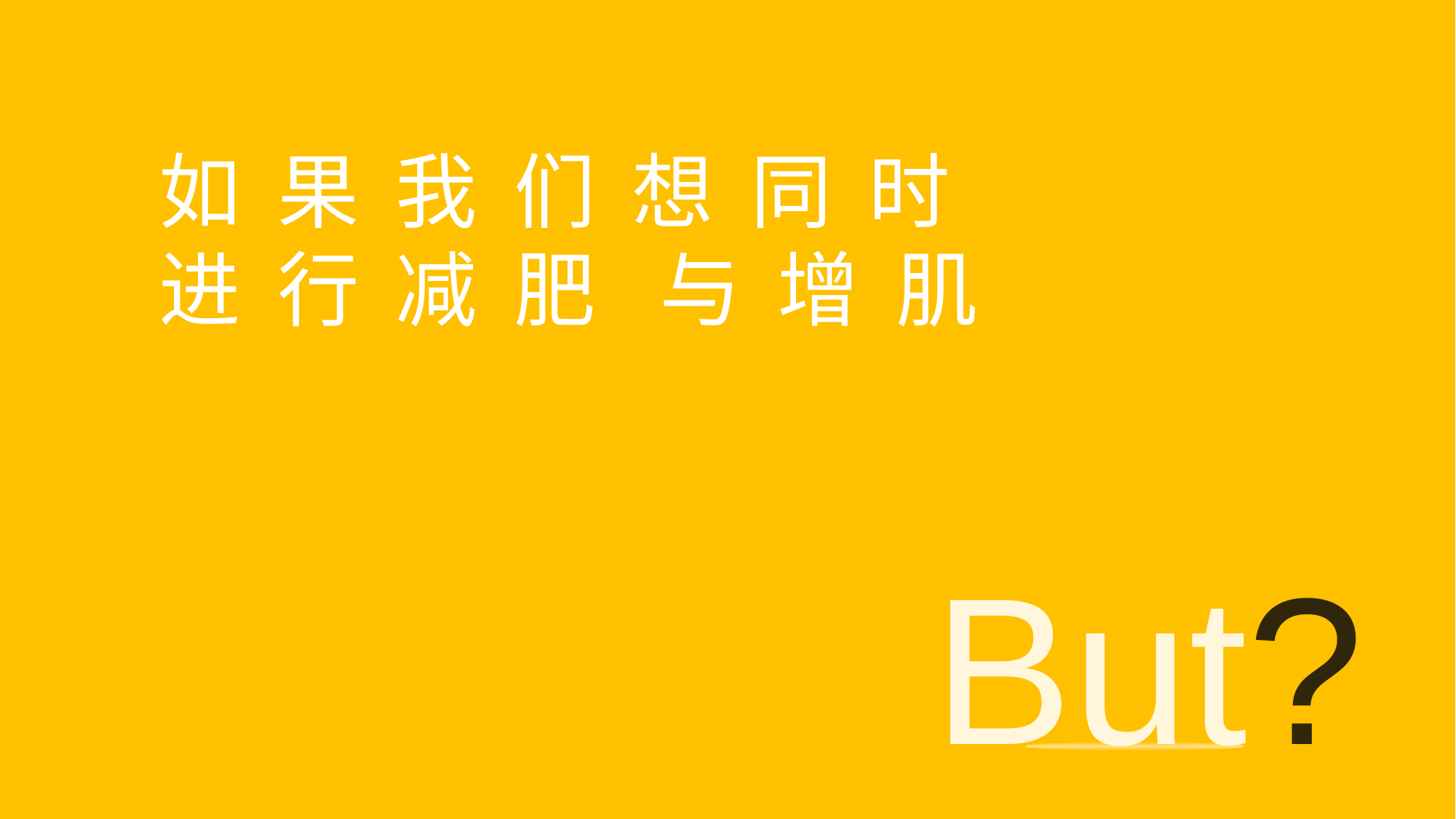

如 果 我 们 想 同 时
进 行 减 肥  与 增 肌
But?